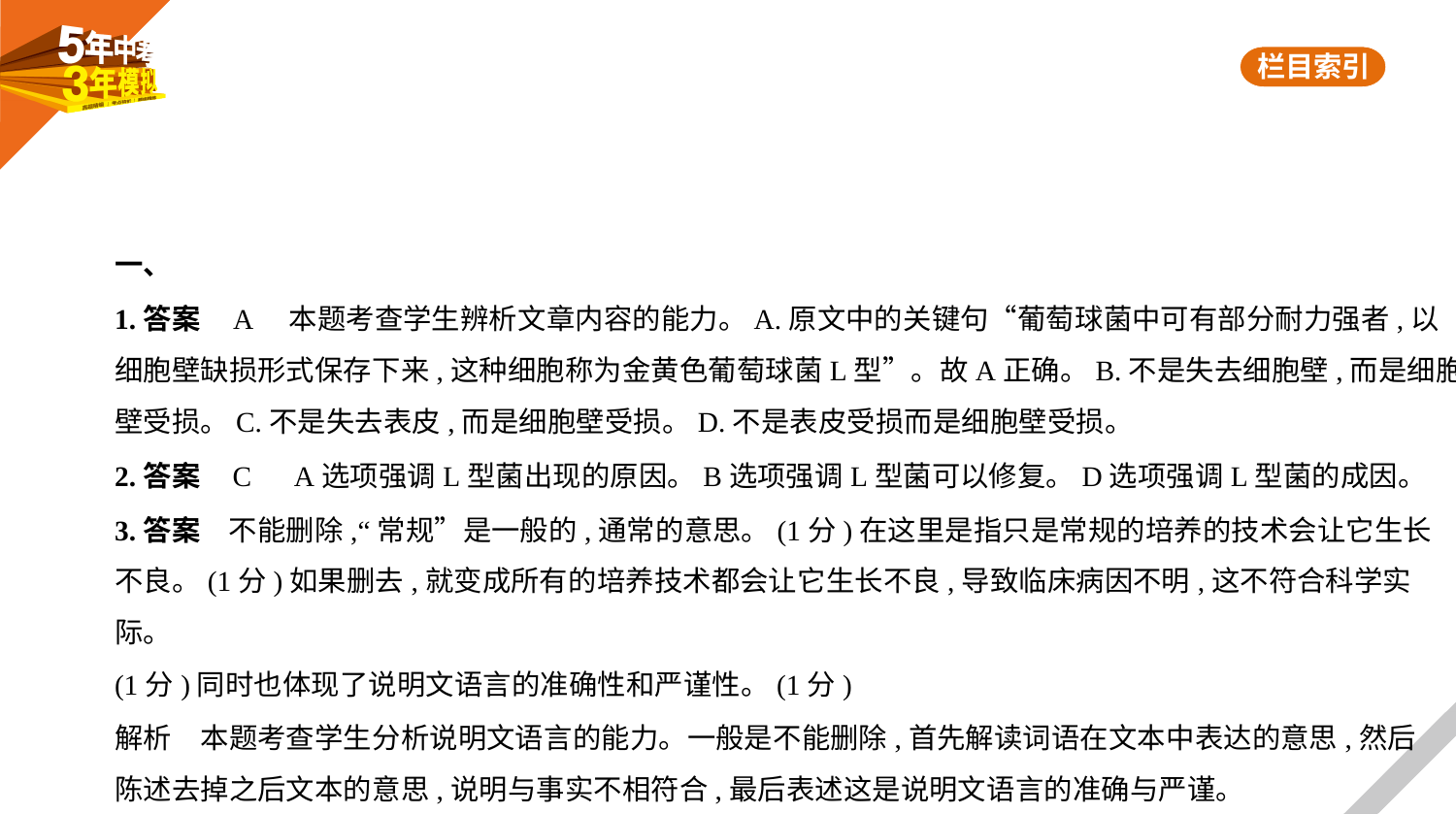

一、
1.答案    A　本题考查学生辨析文章内容的能力。A.原文中的关键句“葡萄球菌中可有部分耐力强者,以
细胞壁缺损形式保存下来,这种细胞称为金黄色葡萄球菌L型”。故A正确。B.不是失去细胞壁,而是细胞
壁受损。C.不是失去表皮,而是细胞壁受损。D.不是表皮受损而是细胞壁受损。
2.答案    C　A选项强调L型菌出现的原因。B选项强调L型菌可以修复。D选项强调L型菌的成因。
3.答案　不能删除,“常规”是一般的,通常的意思。(1分)在这里是指只是常规的培养的技术会让它生长
不良。(1分)如果删去,就变成所有的培养技术都会让它生长不良,导致临床病因不明,这不符合科学实际。
(1分)同时也体现了说明文语言的准确性和严谨性。(1分)
解析　本题考查学生分析说明文语言的能力。一般是不能删除,首先解读词语在文本中表达的意思,然后
陈述去掉之后文本的意思,说明与事实不相符合,最后表述这是说明文语言的准确与严谨。